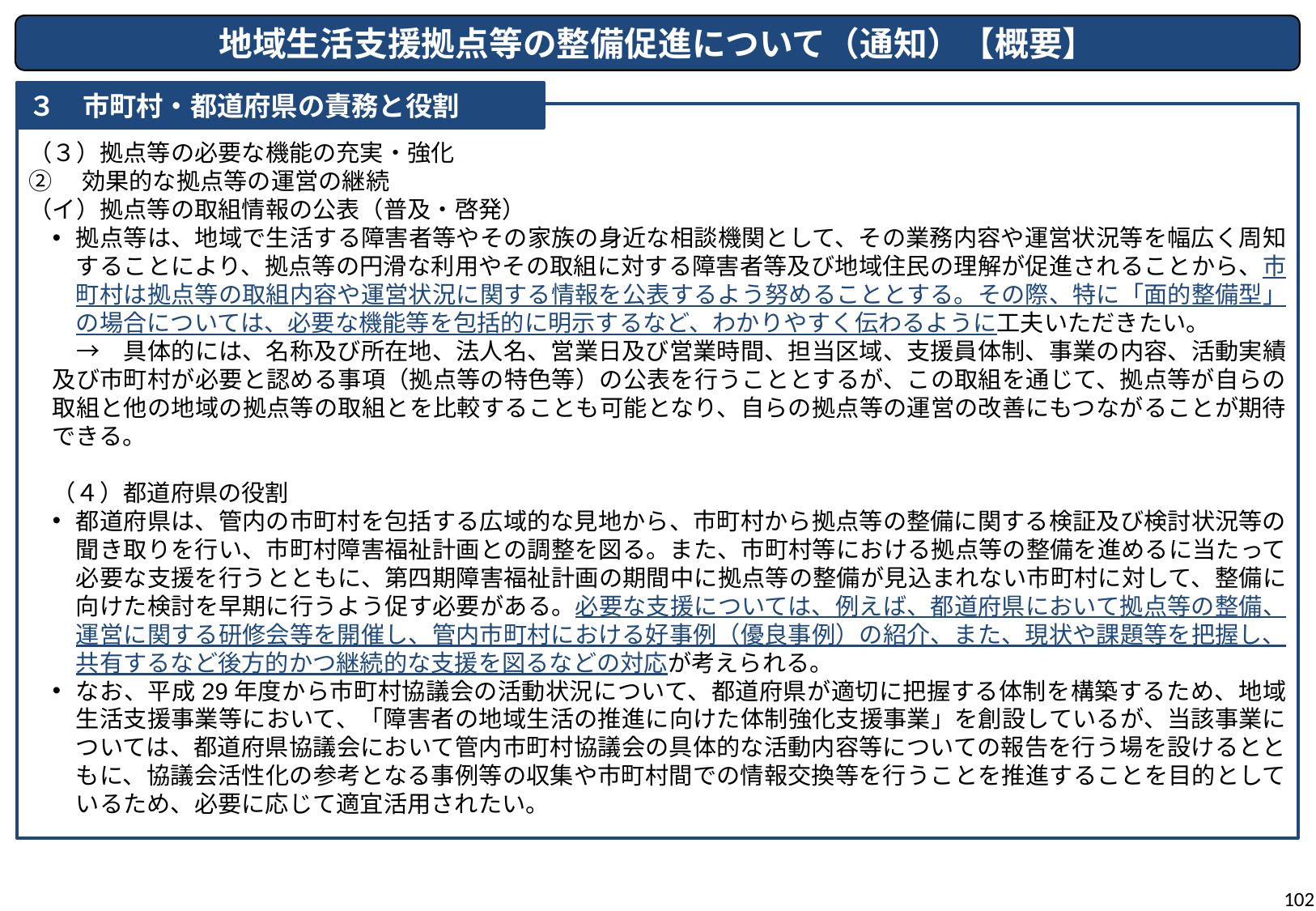

地域生活支援拠点等の整備促進について（通知）【概要】
３　市町村・都道府県の責務と役割

（３）拠点等の必要な機能の充実・強化
②　効果的な拠点等の運営の継続
（イ）拠点等の取組情報の公表（普及・啓発）
拠点等は、地域で生活する障害者等やその家族の身近な相談機関として、その業務内容や運営状況等を幅広く周知することにより、拠点等の円滑な利用やその取組に対する障害者等及び地域住民の理解が促進されることから、市町村は拠点等の取組内容や運営状況に関する情報を公表するよう努めることとする。その際、特に「面的整備型」の場合については、必要な機能等を包括的に明示するなど、わかりやすく伝わるように工夫いただきたい。
　→　具体的には、名称及び所在地、法人名、営業日及び営業時間、担当区域、支援員体制、事業の内容、活動実績及び市町村が必要と認める事項（拠点等の特色等）の公表を行うこととするが、この取組を通じて、拠点等が自らの取組と他の地域の拠点等の取組とを比較することも可能となり、自らの拠点等の運営の改善にもつながることが期待できる。

（４）都道府県の役割
都道府県は、管内の市町村を包括する広域的な見地から、市町村から拠点等の整備に関する検証及び検討状況等の聞き取りを行い、市町村障害福祉計画との調整を図る。また、市町村等における拠点等の整備を進めるに当たって必要な支援を行うとともに、第四期障害福祉計画の期間中に拠点等の整備が見込まれない市町村に対して、整備に向けた検討を早期に行うよう促す必要がある。必要な支援については、例えば、都道府県において拠点等の整備、運営に関する研修会等を開催し、管内市町村における好事例（優良事例）の紹介、また、現状や課題等を把握し、共有するなど後方的かつ継続的な支援を図るなどの対応が考えられる。
なお、平成29年度から市町村協議会の活動状況について、都道府県が適切に把握する体制を構築するため、地域生活支援事業等において、「障害者の地域生活の推進に向けた体制強化支援事業」を創設しているが、当該事業については、都道府県協議会において管内市町村協議会の具体的な活動内容等についての報告を行う場を設けるとともに、協議会活性化の参考となる事例等の収集や市町村間での情報交換等を行うことを推進することを目的としているため、必要に応じて適宜活用されたい。
102